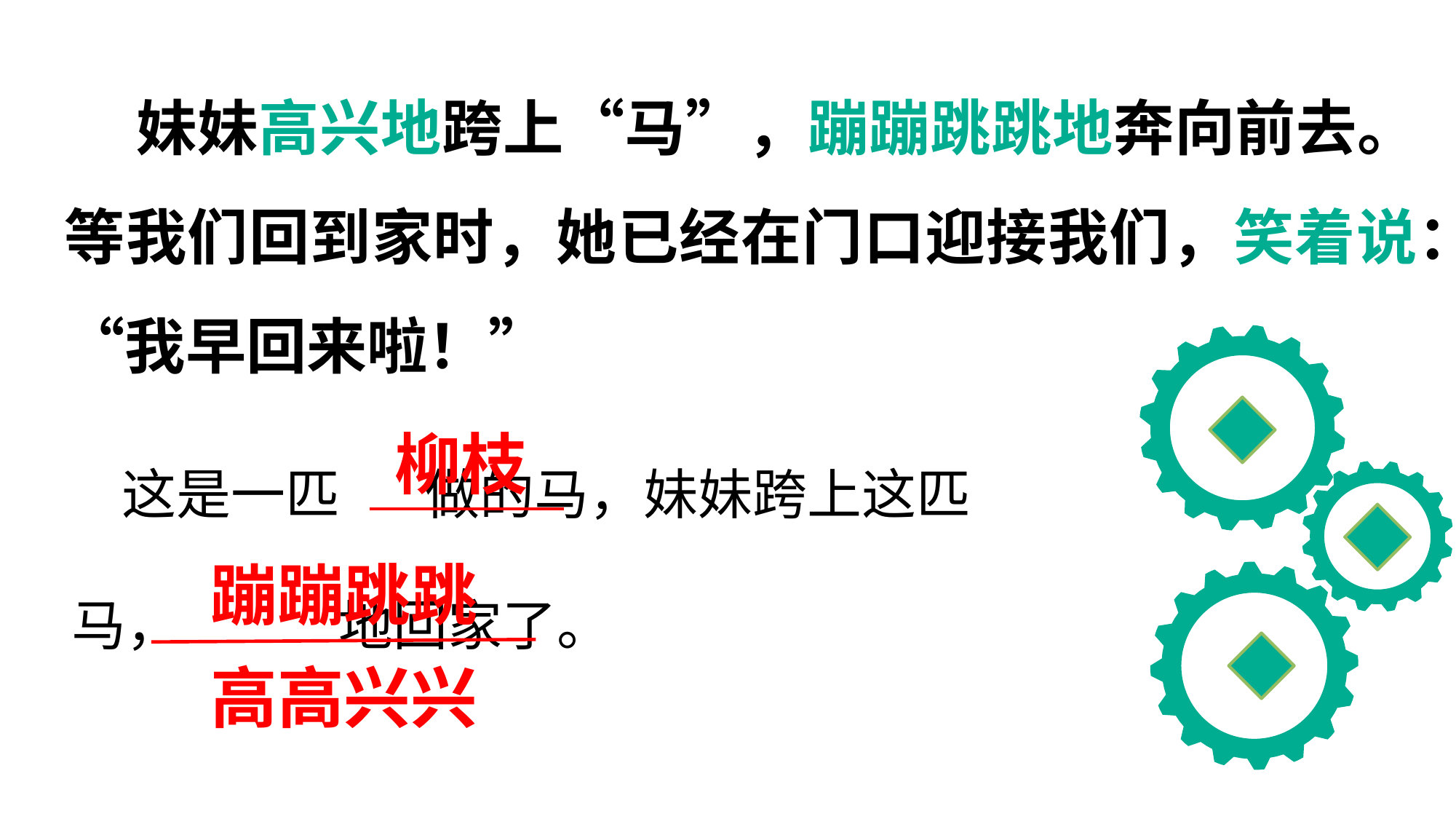

妹妹高兴地跨上“马”，蹦蹦跳跳地奔向前去。等我们回到家时，她已经在门口迎接我们，笑着说：“我早回来啦！”

柳枝
   这是一匹       做的马，妹妹跨上这匹

马，             地回家了。

蹦蹦跳跳

高高兴兴